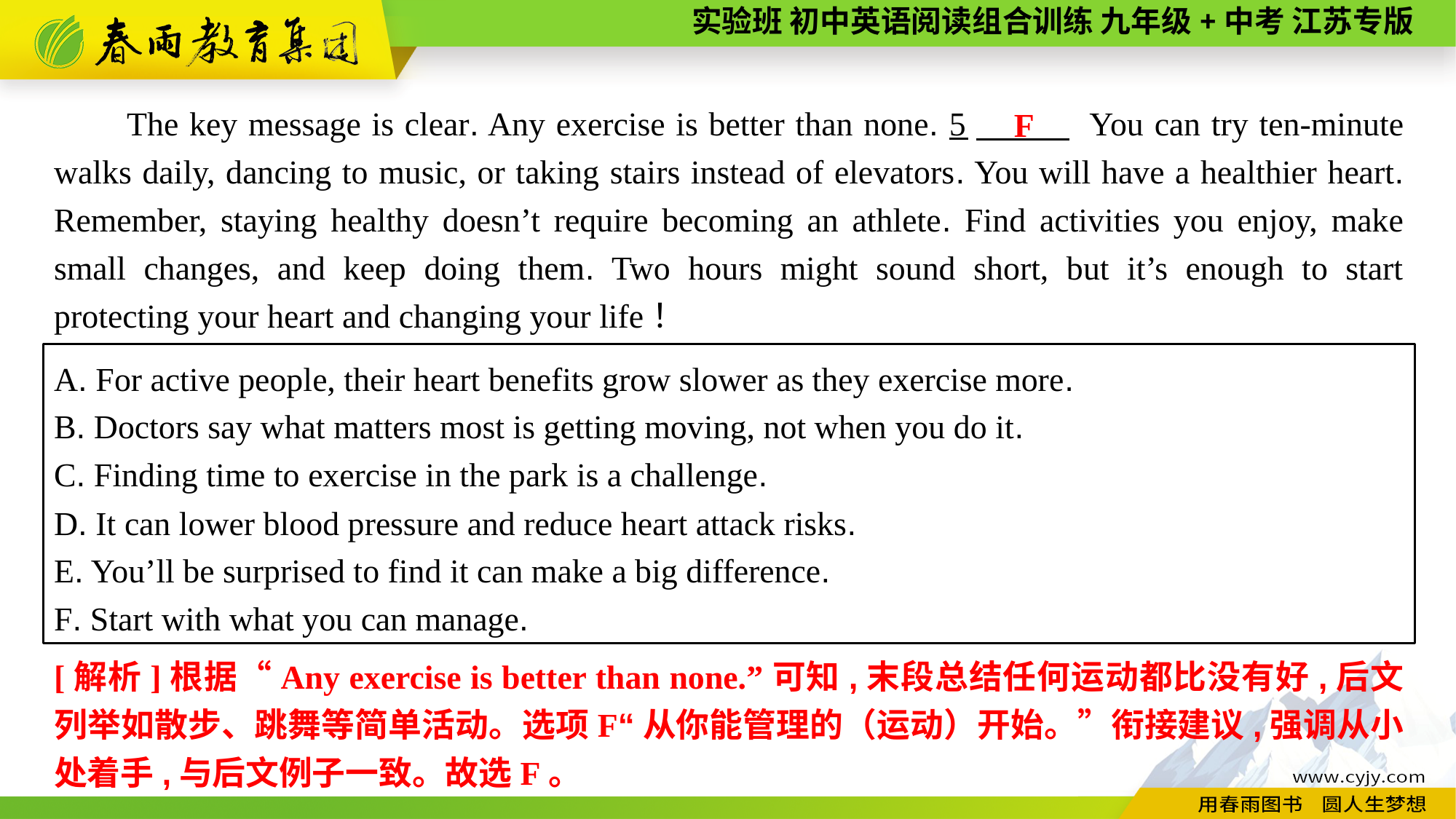

The key message is clear. Any exercise is better than none. 5　       You can try ten-minute walks daily, dancing to music, or taking stairs instead of elevators. You will have a healthier heart. Remember, staying healthy doesn’t require becoming an athlete. Find activities you enjoy, make small changes, and keep doing them. Two hours might sound short, but it’s enough to start protecting your heart and changing your life！
F
A. For active people, their heart benefits grow slower as they exercise more.
B. Doctors say what matters most is getting moving, not when you do it.
C. Finding time to exercise in the park is a challenge.
D. It can lower blood pressure and reduce heart attack risks.
E. You’ll be surprised to find it can make a big difference.
F. Start with what you can manage.
[解析]根据“Any exercise is better than none.”可知,末段总结任何运动都比没有好,后文列举如散步、跳舞等简单活动。选项F“从你能管理的（运动）开始。”衔接建议,强调从小处着手,与后文例子一致。故选F。